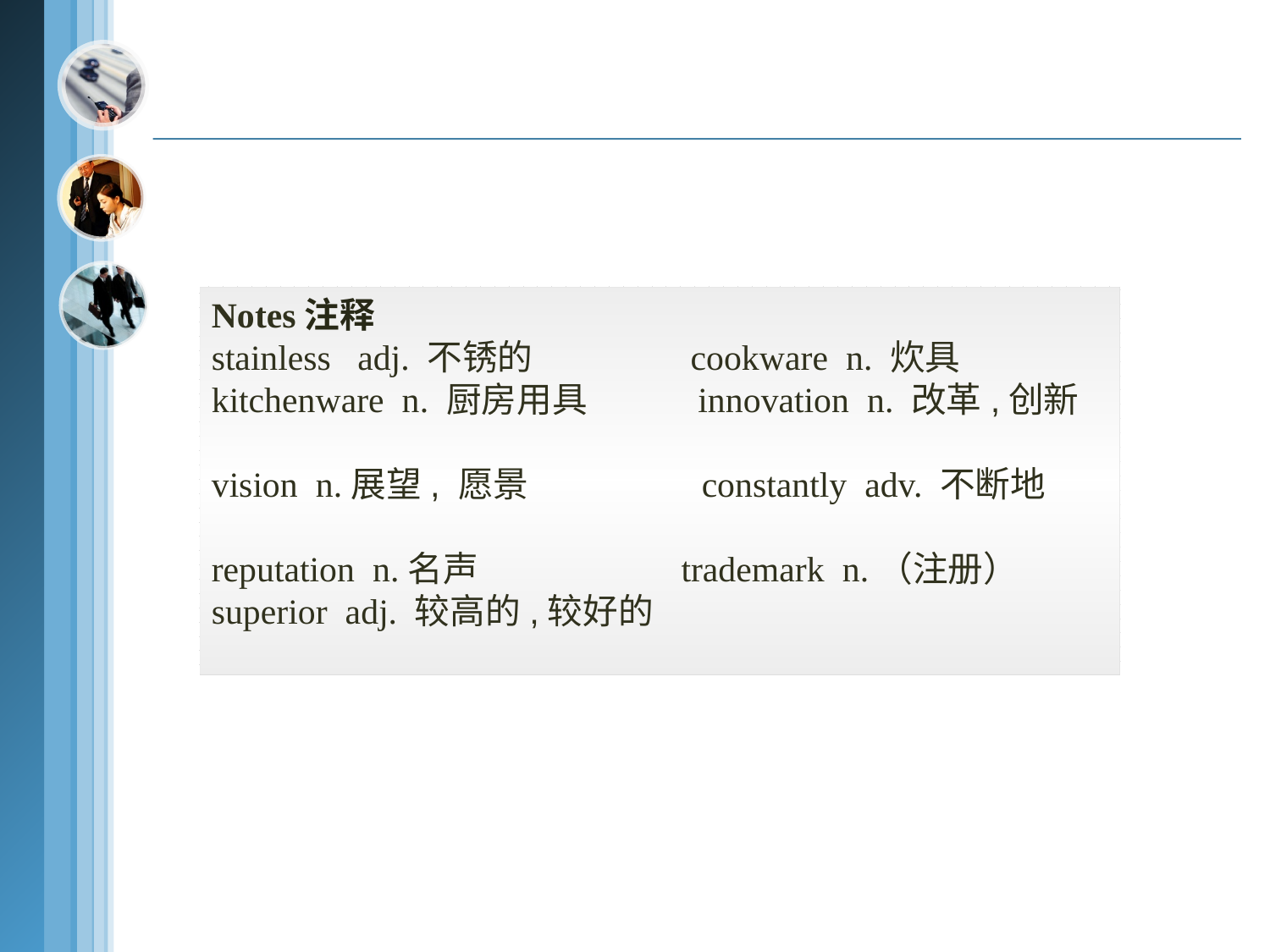

Notes注释
stainless   adj. 不锈的                   cookware  n. 炊具
kitchenware  n. 厨房用具             innovation  n. 改革,创新
vision  n.展望, 愿景                     constantly  adv. 不断地
reputation  n.名声                           trademark  n.（注册）
superior  adj. 较高的,较好的